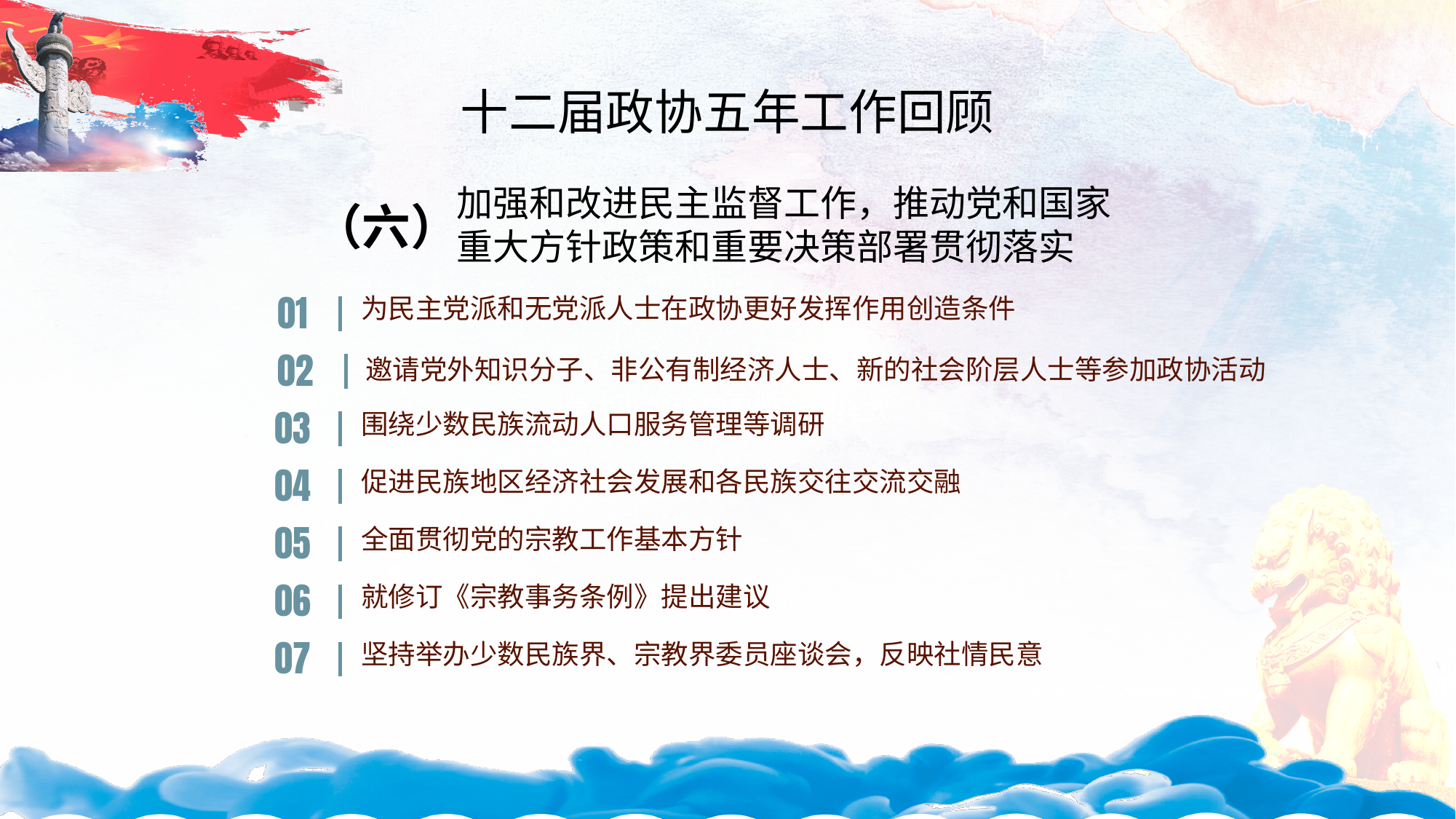

加强和改进民主监督工作，推动党和国家
重大方针政策和重要决策部署贯彻落实
（六）
01
为民主党派和无党派人士在政协更好发挥作用创造条件
02
邀请党外知识分子、非公有制经济人士、新的社会阶层人士等参加政协活动
03
围绕少数民族流动人口服务管理等调研
04
促进民族地区经济社会发展和各民族交往交流交融
05
全面贯彻党的宗教工作基本方针
06
就修订《宗教事务条例》提出建议
07
坚持举办少数民族界、宗教界委员座谈会，反映社情民意